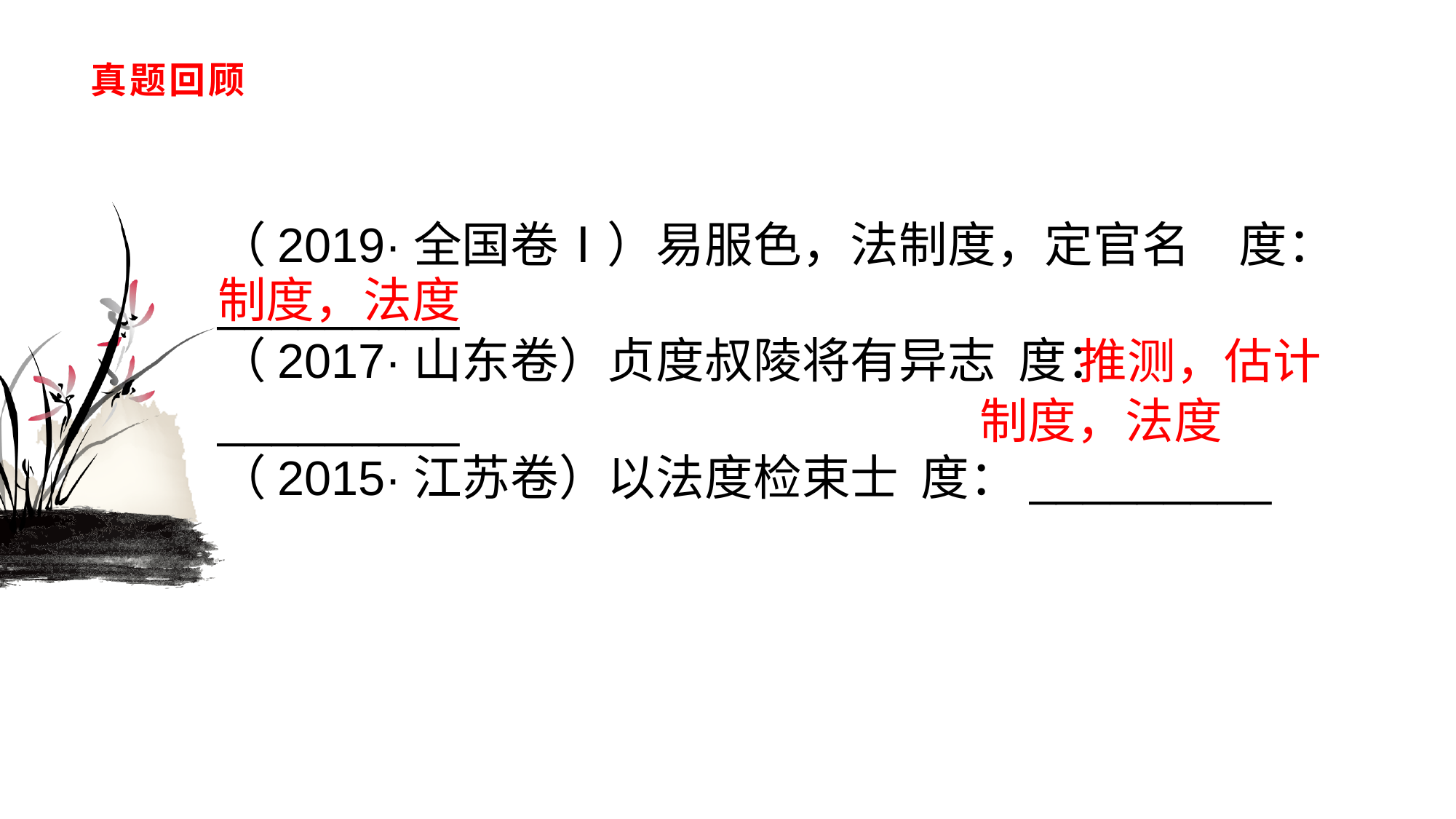

# 真题回顾
（2019·全国卷Ⅰ）易服色，法制度，定官名　度：_________（2017·山东卷）贞度叔陵将有异志  度：_________（2015·江苏卷）以法度检束士  度：_________
制度，法度
推测，估计
制度，法度